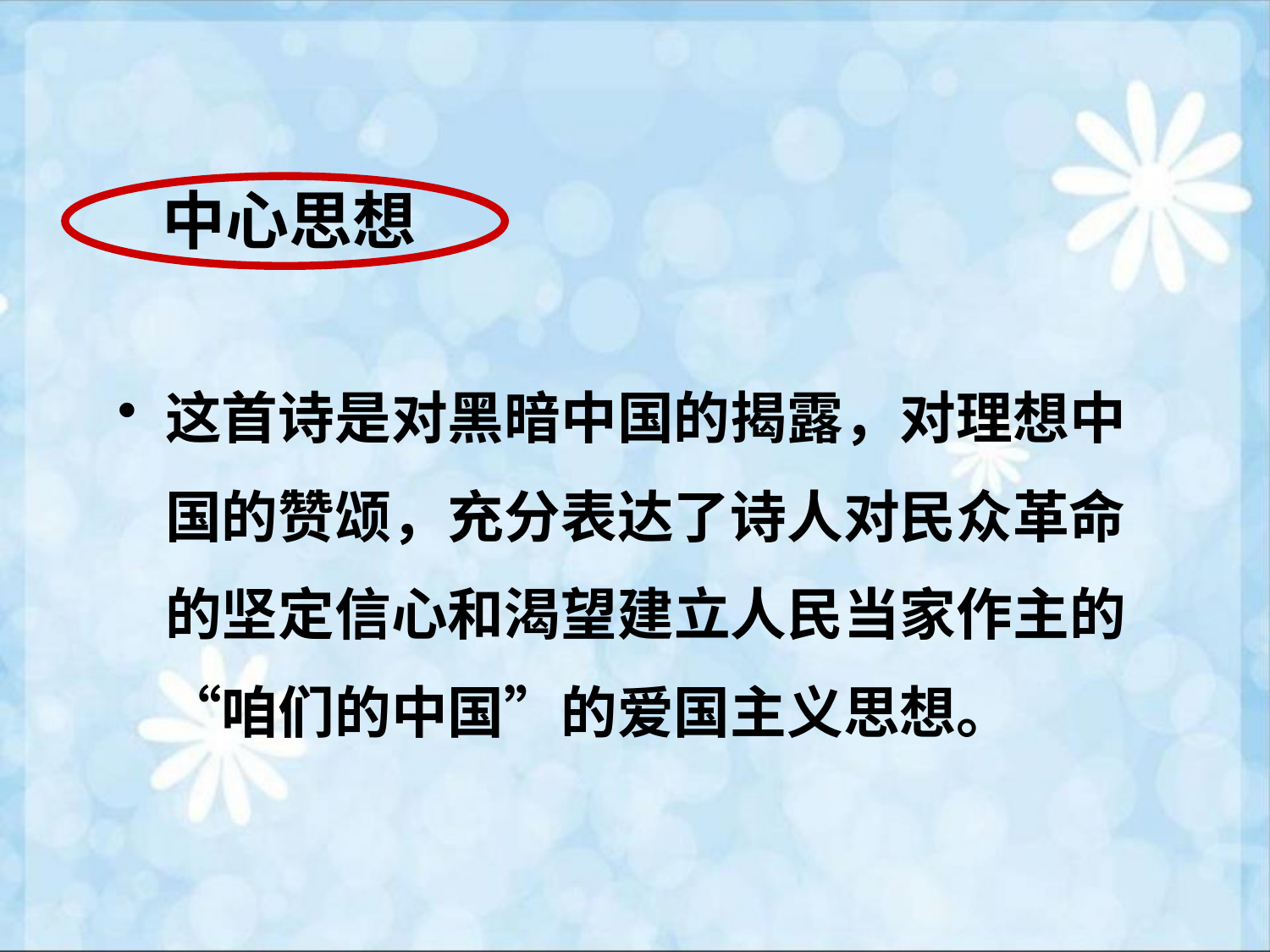

# 中心思想

这首诗是对黑暗中国的揭露，对理想中国的赞颂，充分表达了诗人对民众革命的坚定信心和渴望建立人民当家作主的“咱们的中国”的爱国主义思想。